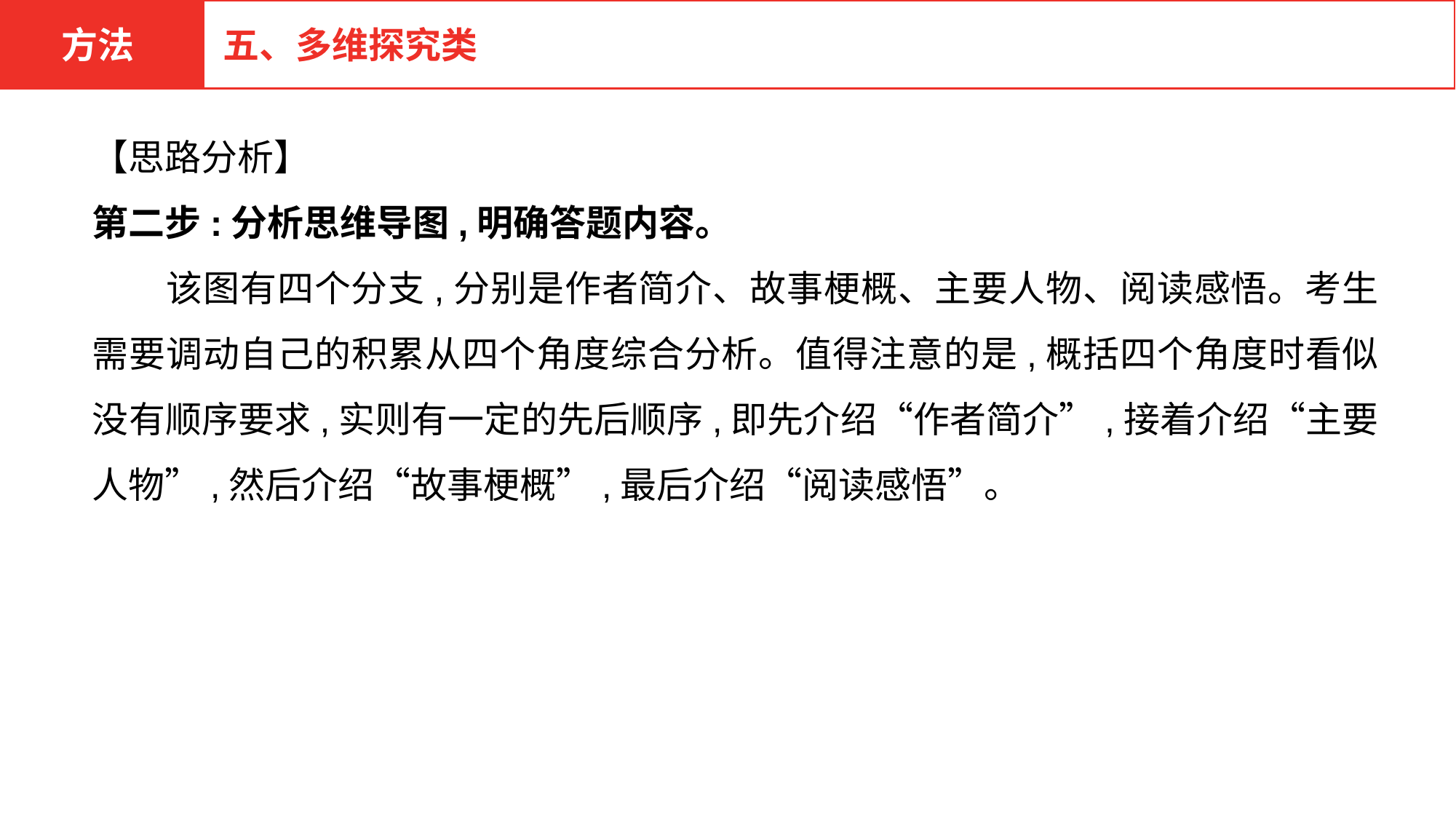

方法
五、多维探究类
【思路分析】
第二步:分析思维导图,明确答题内容。
　　该图有四个分支,分别是作者简介、故事梗概、主要人物、阅读感悟。考生需要调动自己的积累从四个角度综合分析。值得注意的是,概括四个角度时看似没有顺序要求,实则有一定的先后顺序,即先介绍“作者简介”,接着介绍“主要人物”,然后介绍“故事梗概”,最后介绍“阅读感悟”。